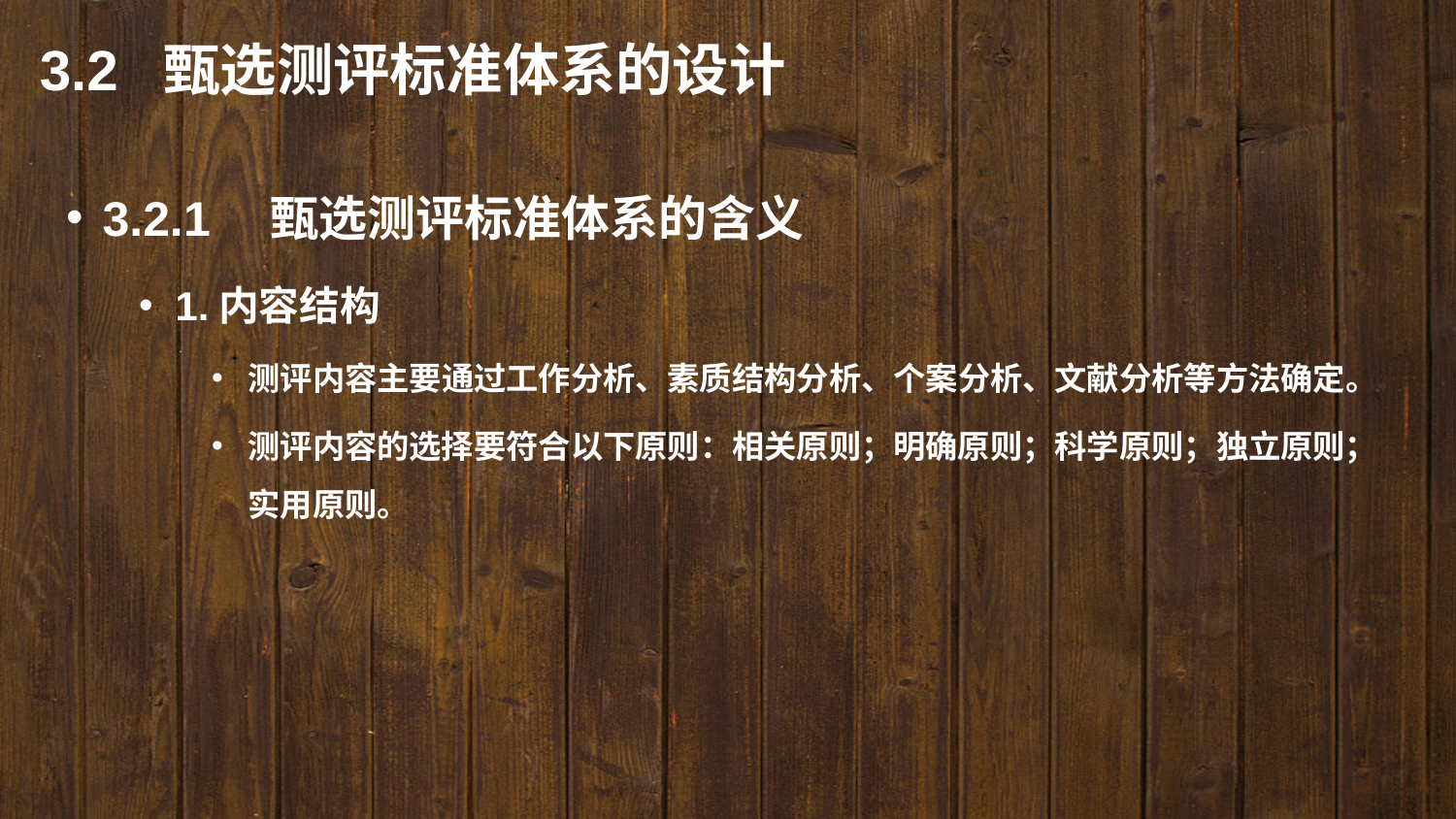

3.2  甄选测评标准体系的设计
3.2.1　甄选测评标准体系的含义
1.内容结构
测评内容主要通过工作分析、素质结构分析、个案分析、文献分析等方法确定。
测评内容的选择要符合以下原则：相关原则；明确原则；科学原则；独立原则；实用原则。